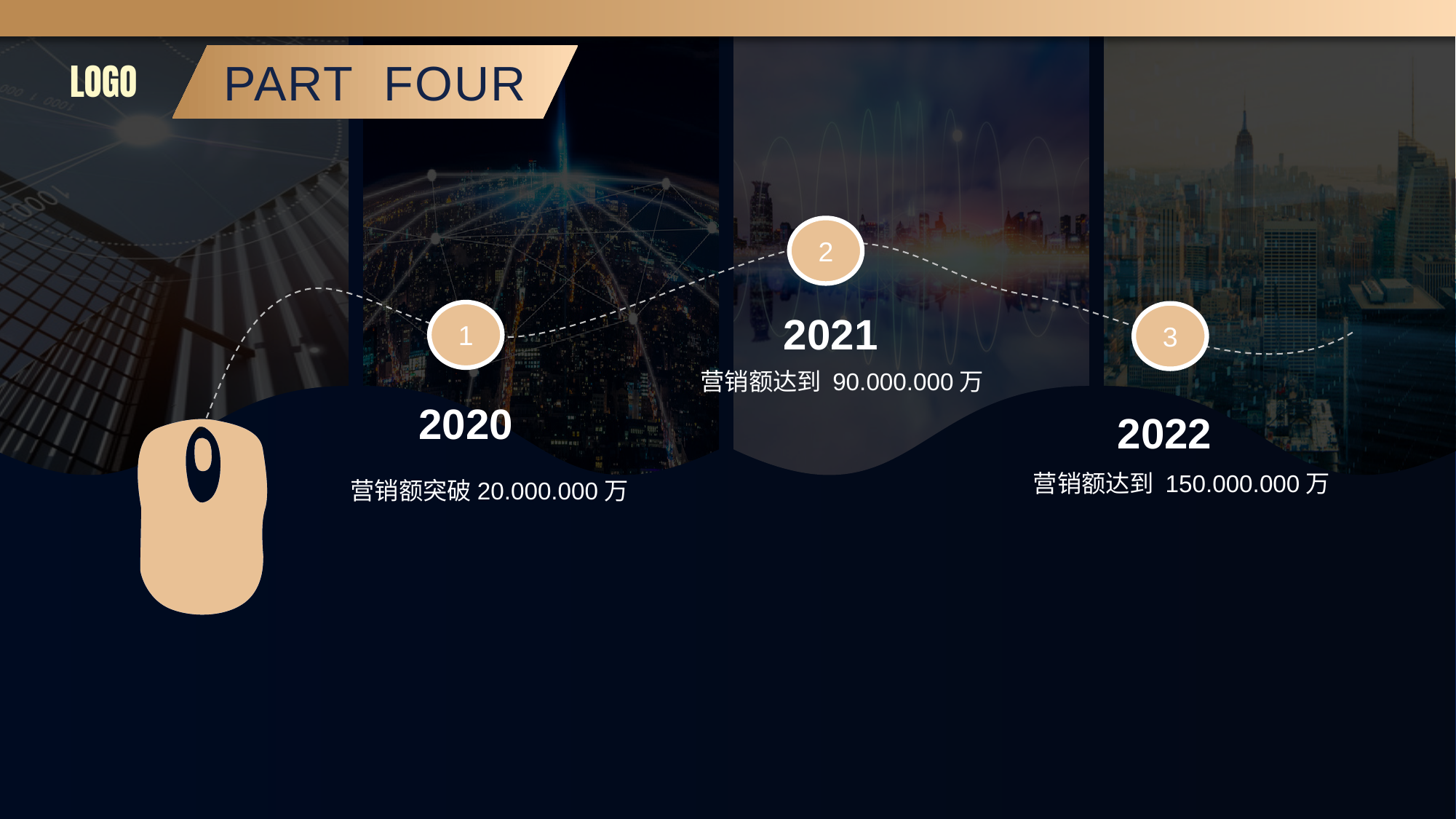

PART  FOUR
LOGO
2

1
3

2021
营销额达到 90.000.000万
2020
2022
营销额突破20.000.000万
营销额达到 150.000.000万